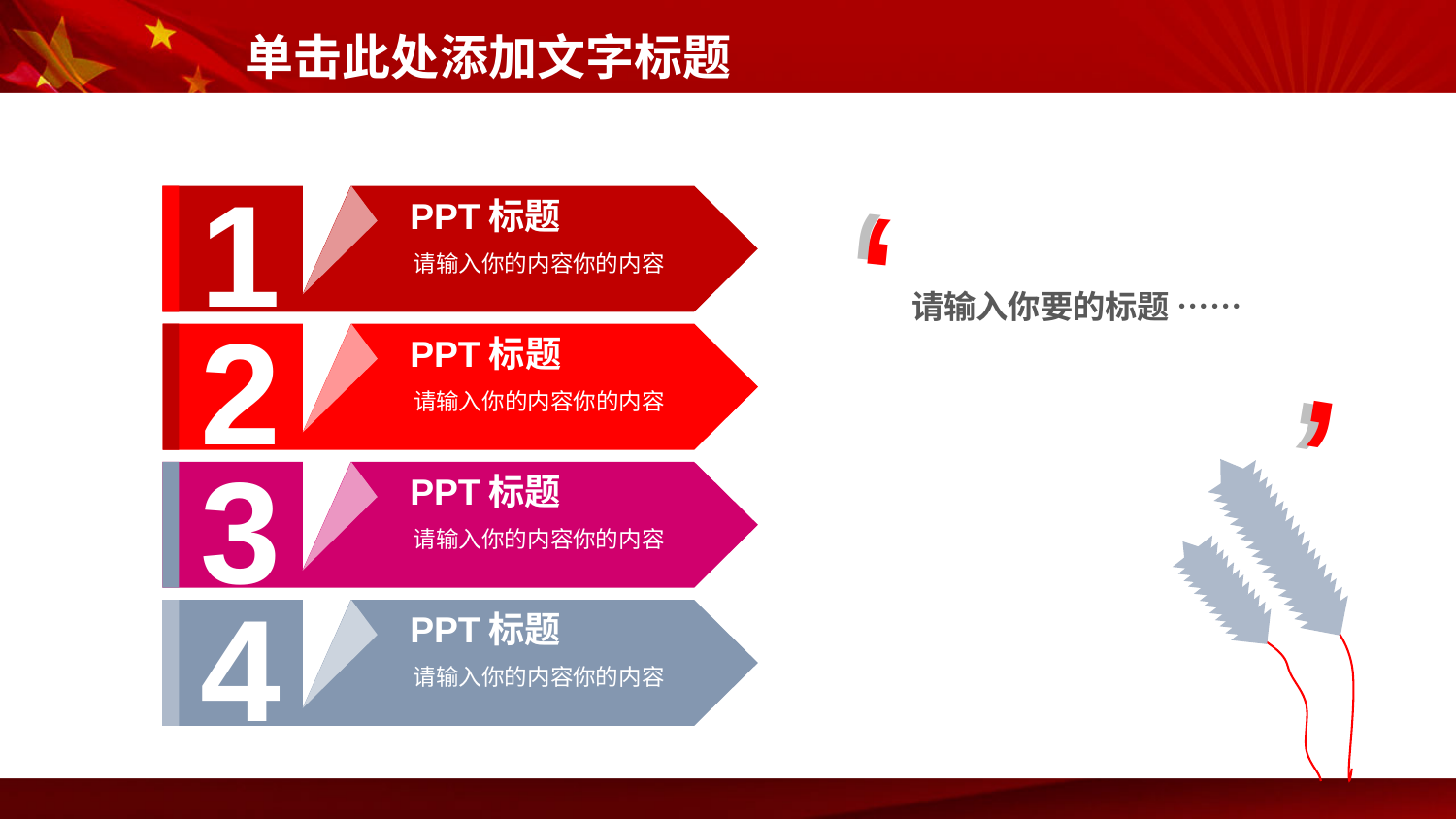

单击此处添加文字标题
1
PPT标题

请输入你的内容你的内容

,
,
,
,
请输入你要的标题 ……
2
PPT标题

请输入你的内容你的内容
3
PPT标题

请输入你的内容你的内容

4
PPT标题

请输入你的内容你的内容